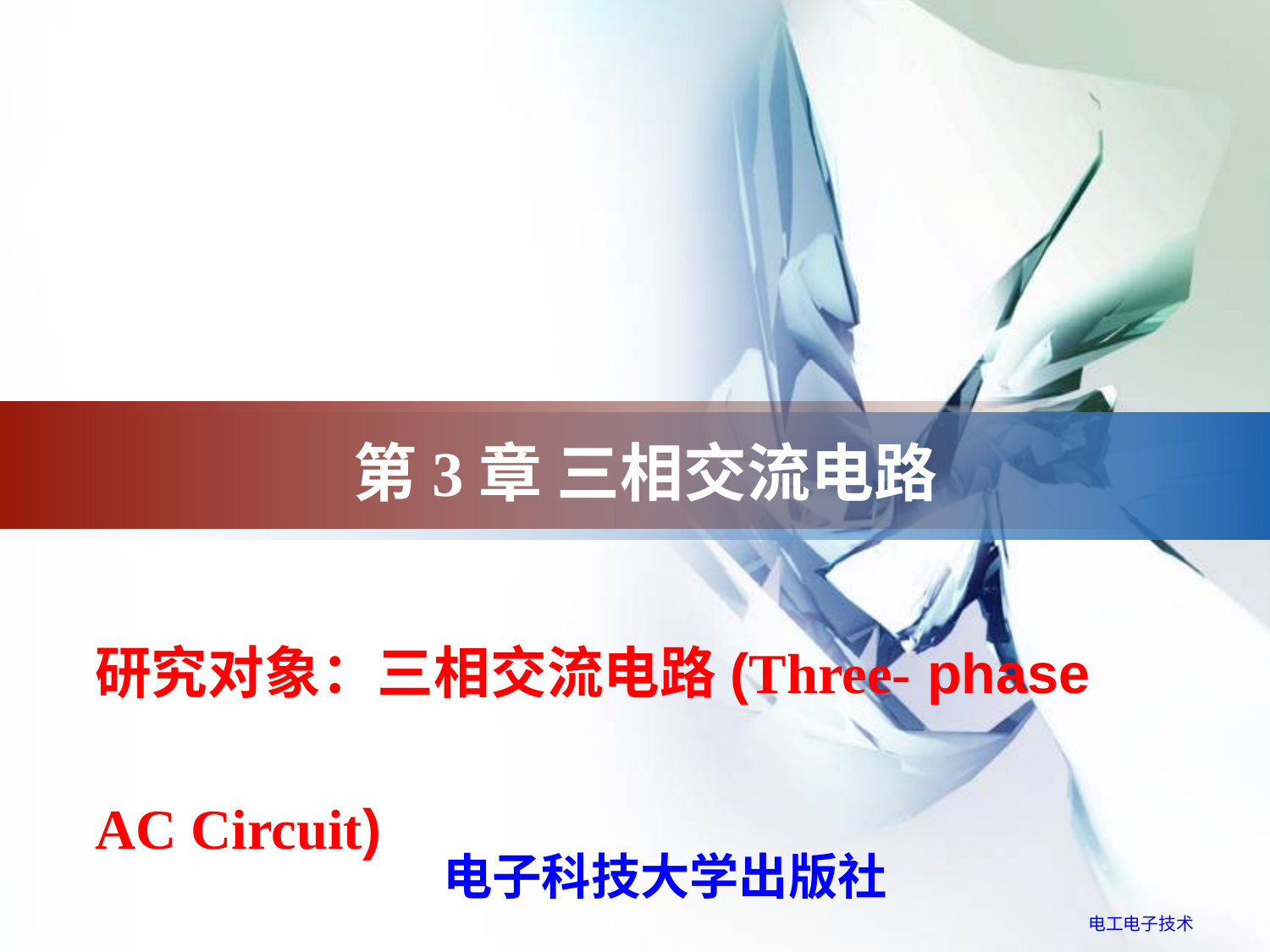

# 第3章 三相交流电路
研究对象：三相交流电路(Three- phase
AC Circuit)
电子科技大学出版社

电工电子技术